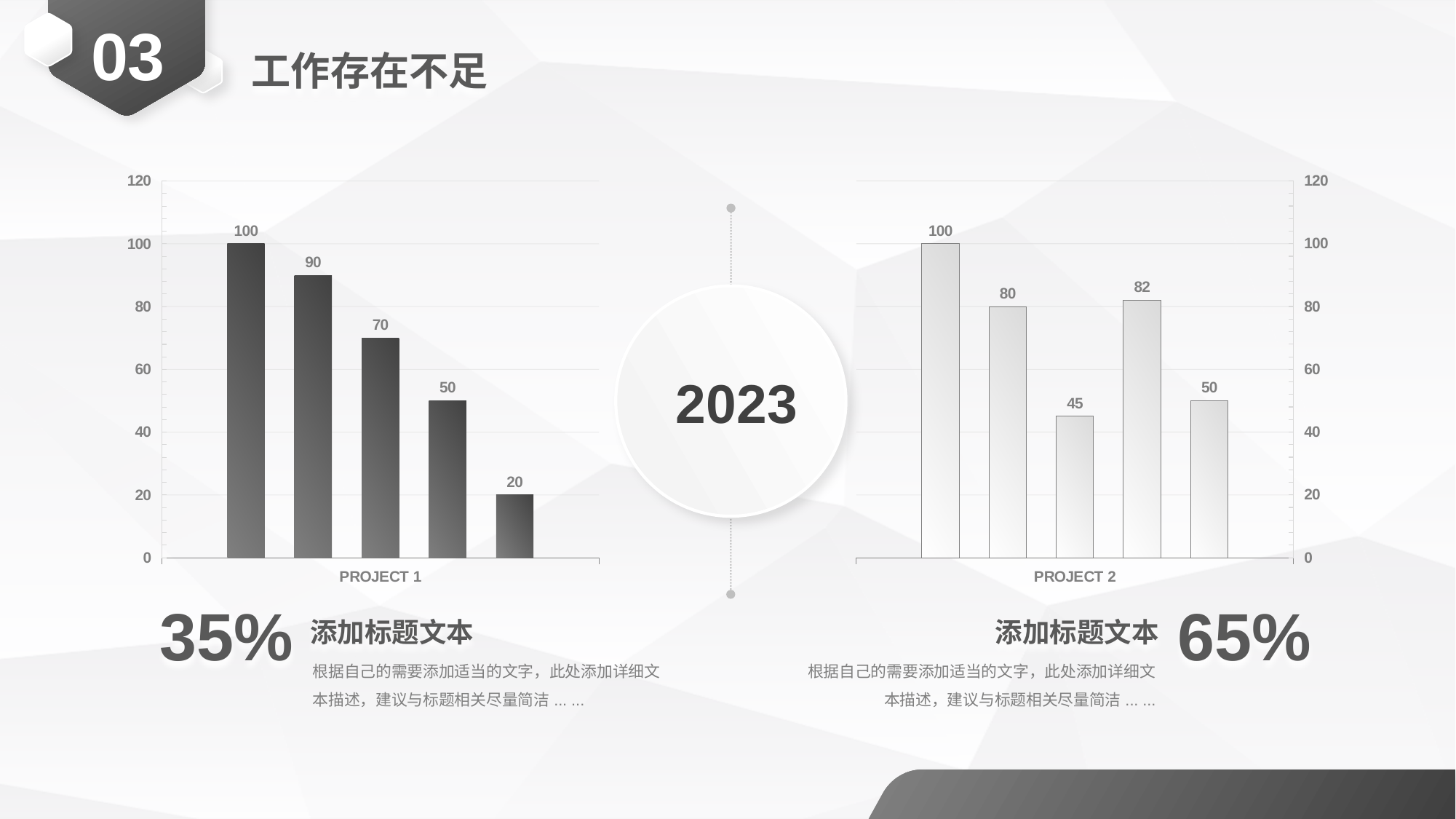

03
工作存在不足

### Chart

| Category | Series 1 | Series 2 | Series 3 | Series 32 | Series 322 |
|---|---|---|---|---|---|
| PROJECT 2 | 50.0 | 82.0 | 45.0 | 80.0 | 100.0 |

### Chart

| Category | Series 1 | Series 2 | Series 3 | Series 32 | Series 322 |
|---|---|---|---|---|---|
| PROJECT 1 | 100.0 | 90.0 | 70.0 | 50.0 | 20.0 |
35%
65%
2023
添加标题文本
根据自己的需要添加适当的文字，此处添加详细文本描述，建议与标题相关尽量简洁... ...
添加标题文本
根据自己的需要添加适当的文字，此处添加详细文本描述，建议与标题相关尽量简洁... ...